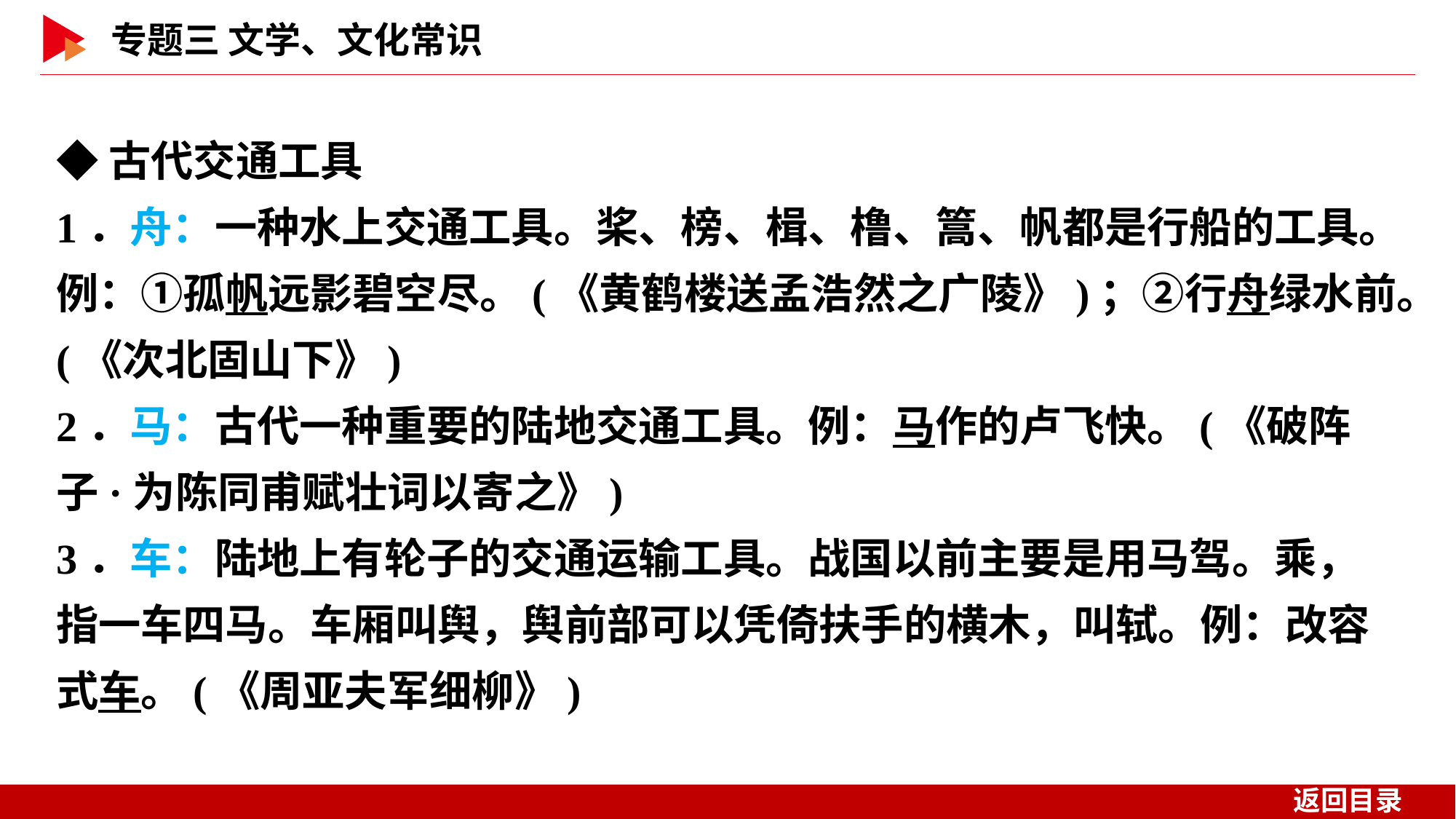

◆古代交通工具
1．舟：一种水上交通工具。桨、榜、楫、橹、篙、帆都是行船的工具。例：①孤帆远影碧空尽。(《黄鹤楼送孟浩然之广陵》)；②行舟绿水前。(《次北固山下》)
2．马：古代一种重要的陆地交通工具。例：马作的卢飞快。(《破阵子·为陈同甫赋壮词以寄之》)
3．车：陆地上有轮子的交通运输工具。战国以前主要是用马驾。乘，指一车四马。车厢叫舆，舆前部可以凭倚扶手的横木，叫轼。例：改容式车。(《周亚夫军细柳》)